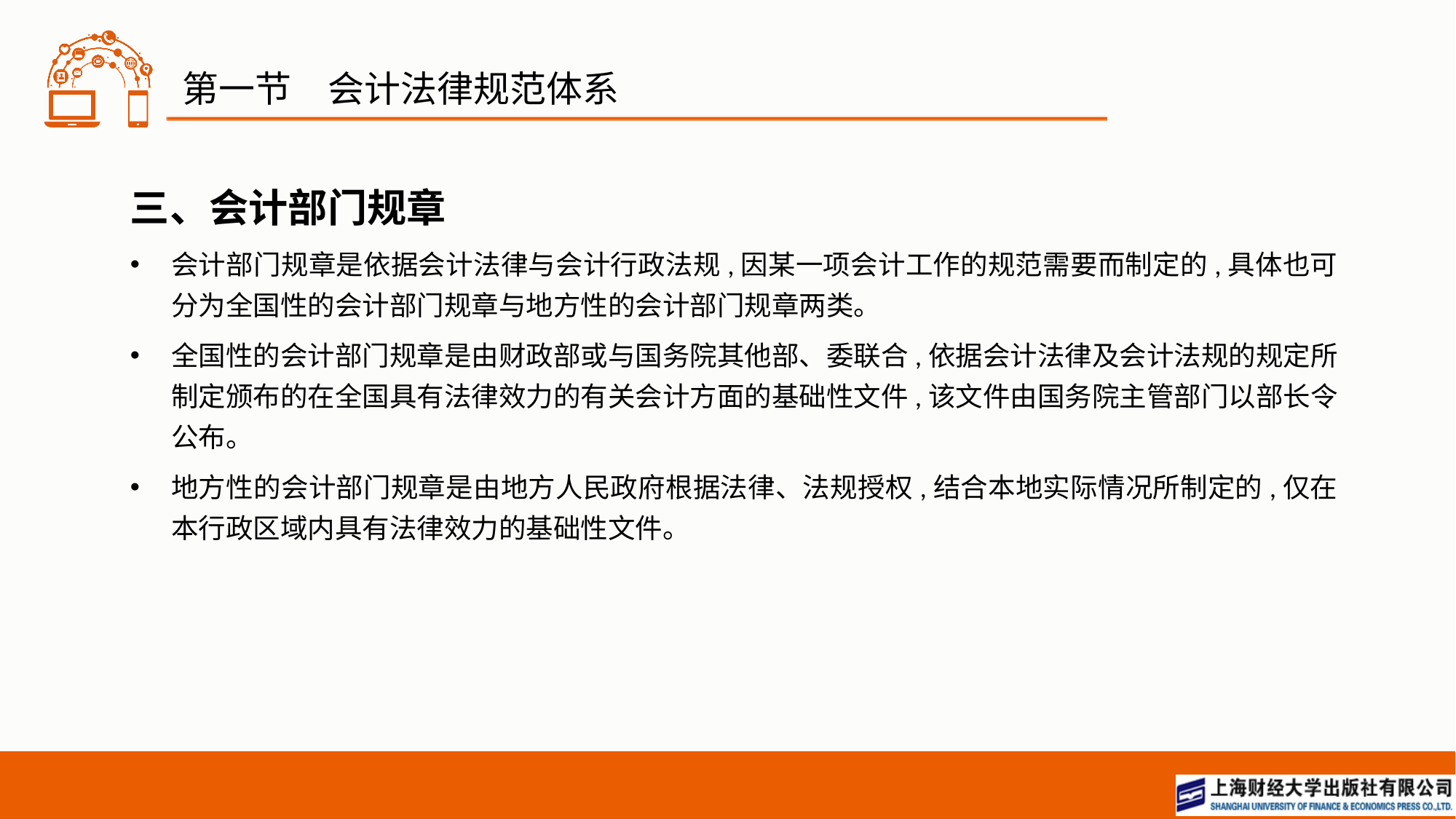

# 第一节　会计法律规范体系
三、会计部门规章
会计部门规章是依据会计法律与会计行政法规,因某一项会计工作的规范需要而制定的,具体也可分为全国性的会计部门规章与地方性的会计部门规章两类。
全国性的会计部门规章是由财政部或与国务院其他部、委联合,依据会计法律及会计法规的规定所制定颁布的在全国具有法律效力的有关会计方面的基础性文件,该文件由国务院主管部门以部长令公布。
地方性的会计部门规章是由地方人民政府根据法律、法规授权,结合本地实际情况所制定的,仅在本行政区域内具有法律效力的基础性文件。